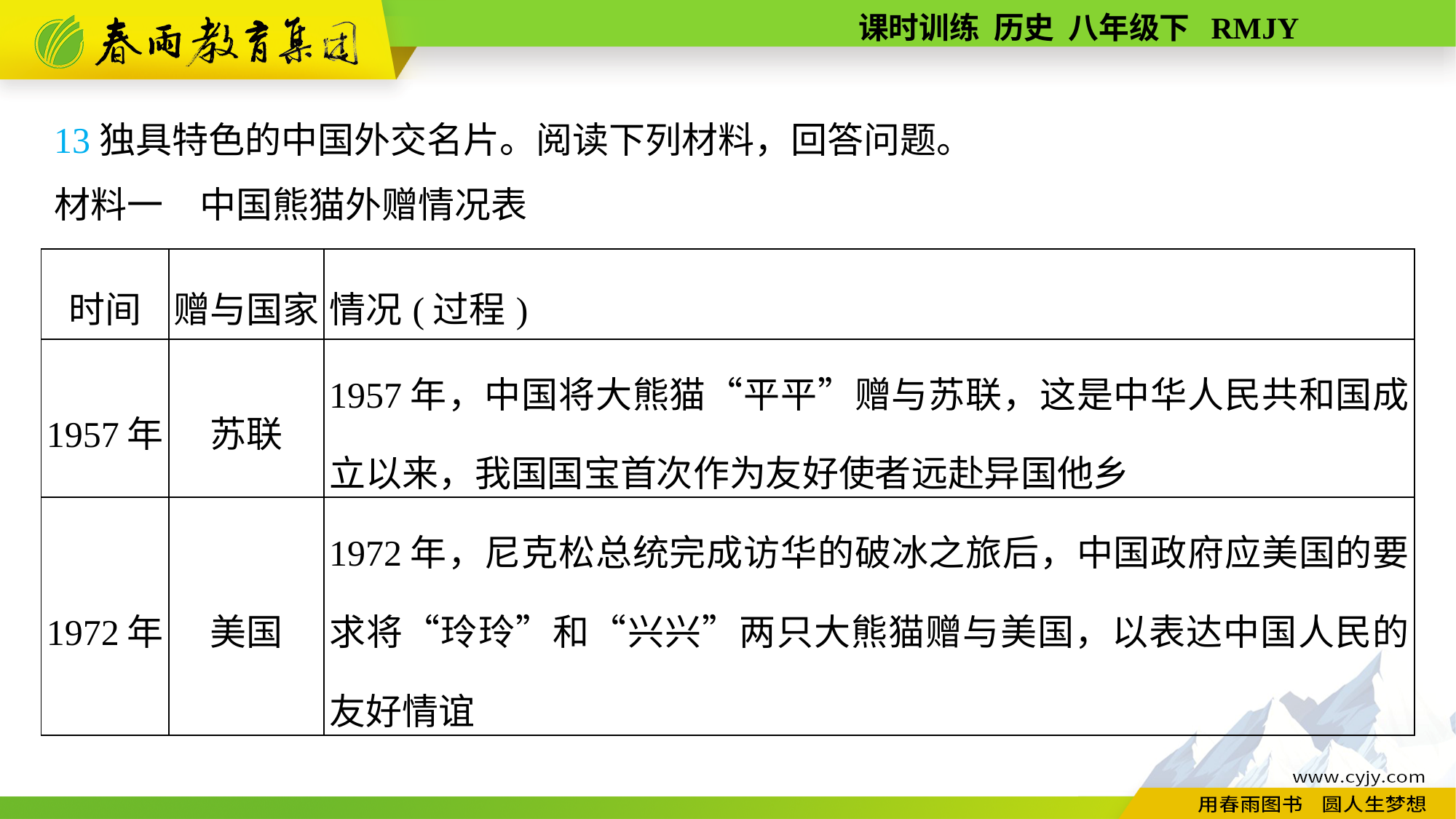

13独具特色的中国外交名片。阅读下列材料，回答问题。
材料一　中国熊猫外赠情况表
| 时间 | 赠与国家 | 情况(过程) |
| --- | --- | --- |
| 1957年 | 苏联 | 1957年，中国将大熊猫“平平”赠与苏联，这是中华人民共和国成立以来，我国国宝首次作为友好使者远赴异国他乡 |
| 1972年 | 美国 | 1972年，尼克松总统完成访华的破冰之旅后，中国政府应美国的要求将“玲玲”和“兴兴”两只大熊猫赠与美国，以表达中国人民的友好情谊 |